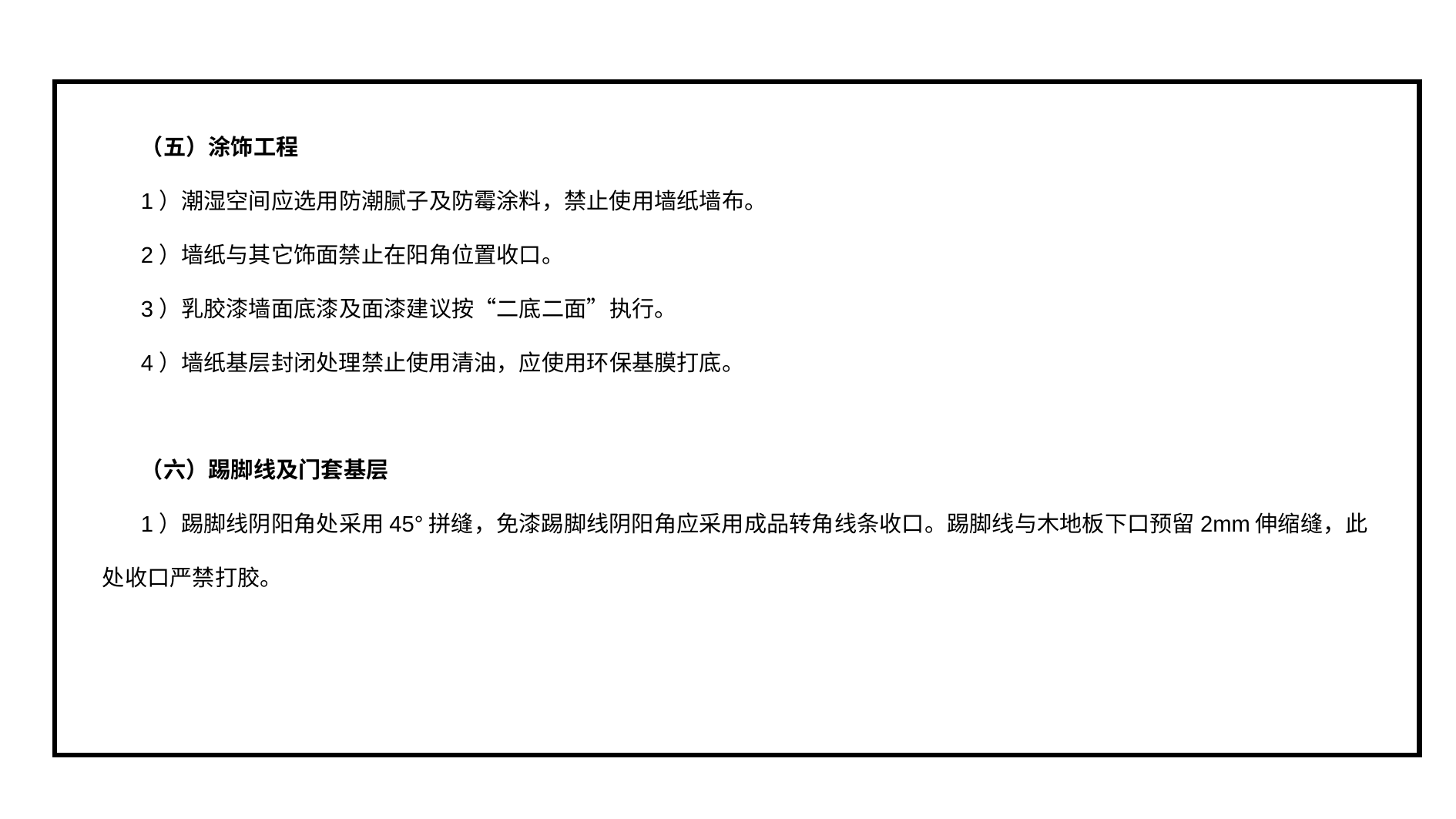

（五）涂饰工程
1）潮湿空间应选用防潮腻子及防霉涂料，禁止使用墙纸墙布。
2）墙纸与其它饰面禁止在阳角位置收口。
3）乳胶漆墙面底漆及面漆建议按“二底二面”执行。
4）墙纸基层封闭处理禁止使用清油，应使用环保基膜打底。

（六）踢脚线及门套基层
1）踢脚线阴阳角处采用45°拼缝，免漆踢脚线阴阳角应采用成品转角线条收口。踢脚线与木地板下口预留2mm伸缩缝，此处收口严禁打胶。